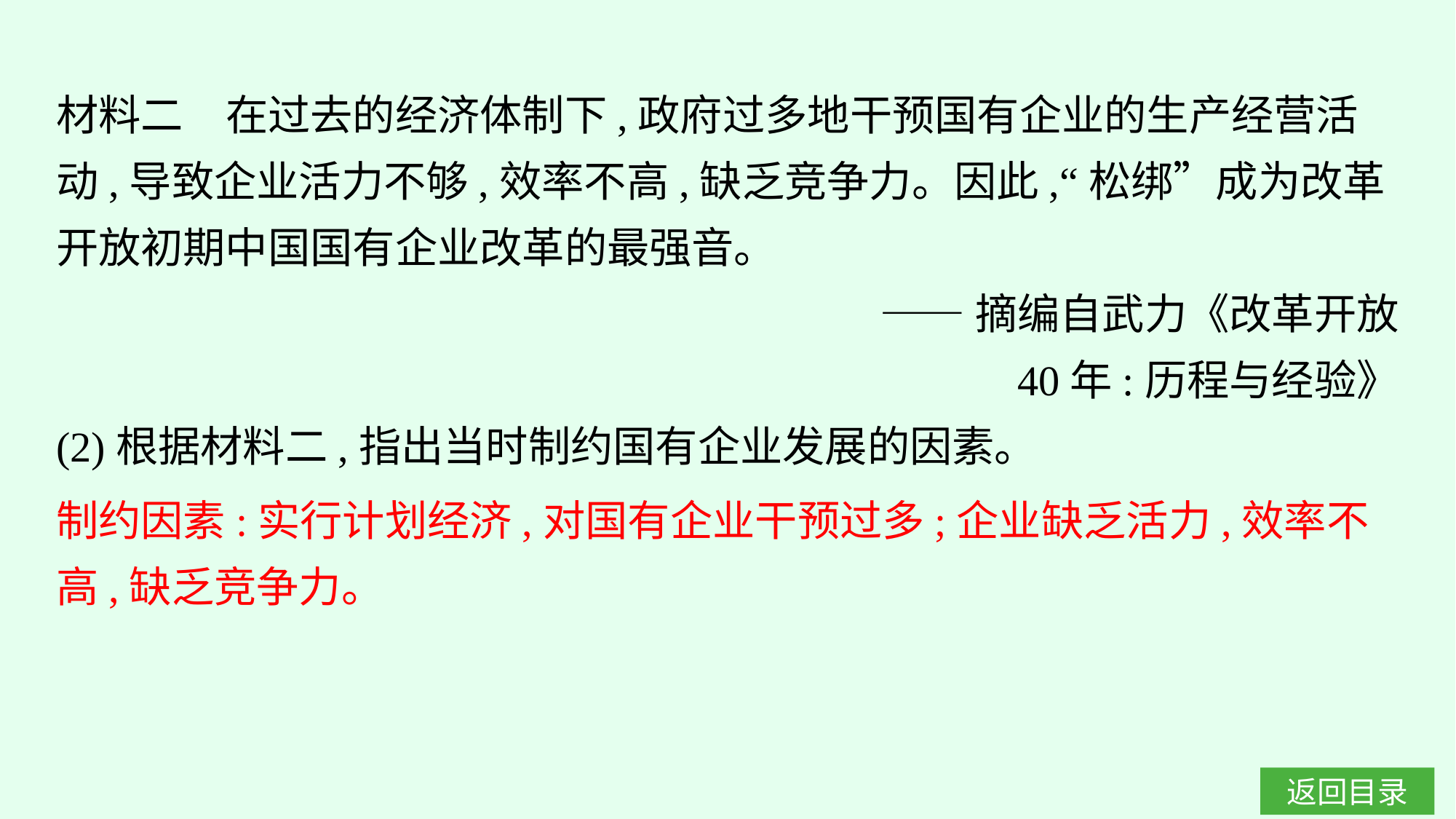

材料二　在过去的经济体制下,政府过多地干预国有企业的生产经营活动,导致企业活力不够,效率不高,缺乏竞争力。因此,“松绑”成为改革开放初期中国国有企业改革的最强音。
——摘编自武力《改革开放
40年:历程与经验》
(2)根据材料二,指出当时制约国有企业发展的因素。
制约因素:实行计划经济,对国有企业干预过多;企业缺乏活力,效率不高,缺乏竞争力。